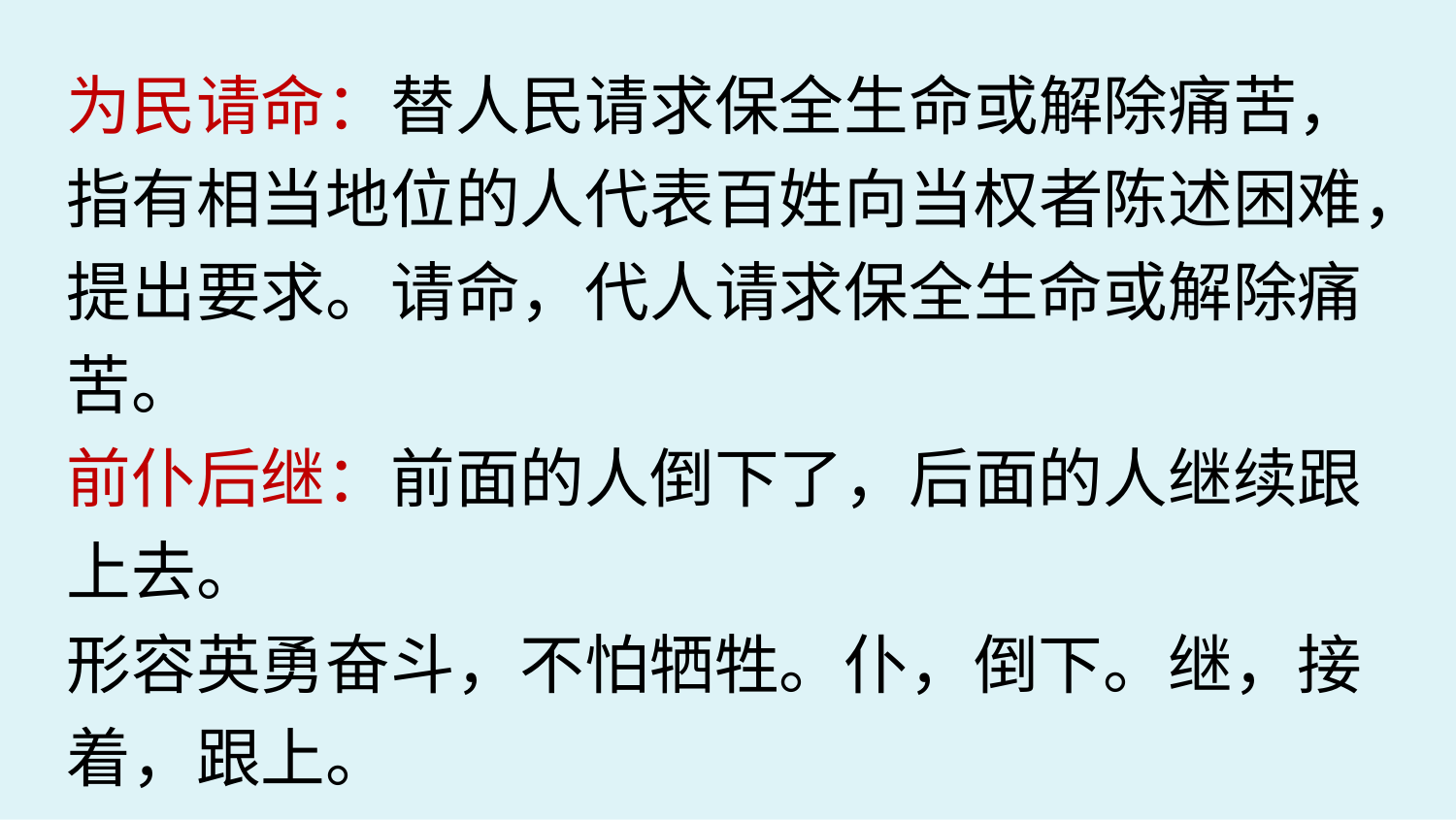

为民请命：替人民请求保全生命或解除痛苦，指有相当地位的人代表百姓向当权者陈述困难，提出要求。请命，代人请求保全生命或解除痛苦。
前仆后继：前面的人倒下了，后面的人继续跟上去。
形容英勇奋斗，不怕牺牲。仆，倒下。继，接着，跟上。